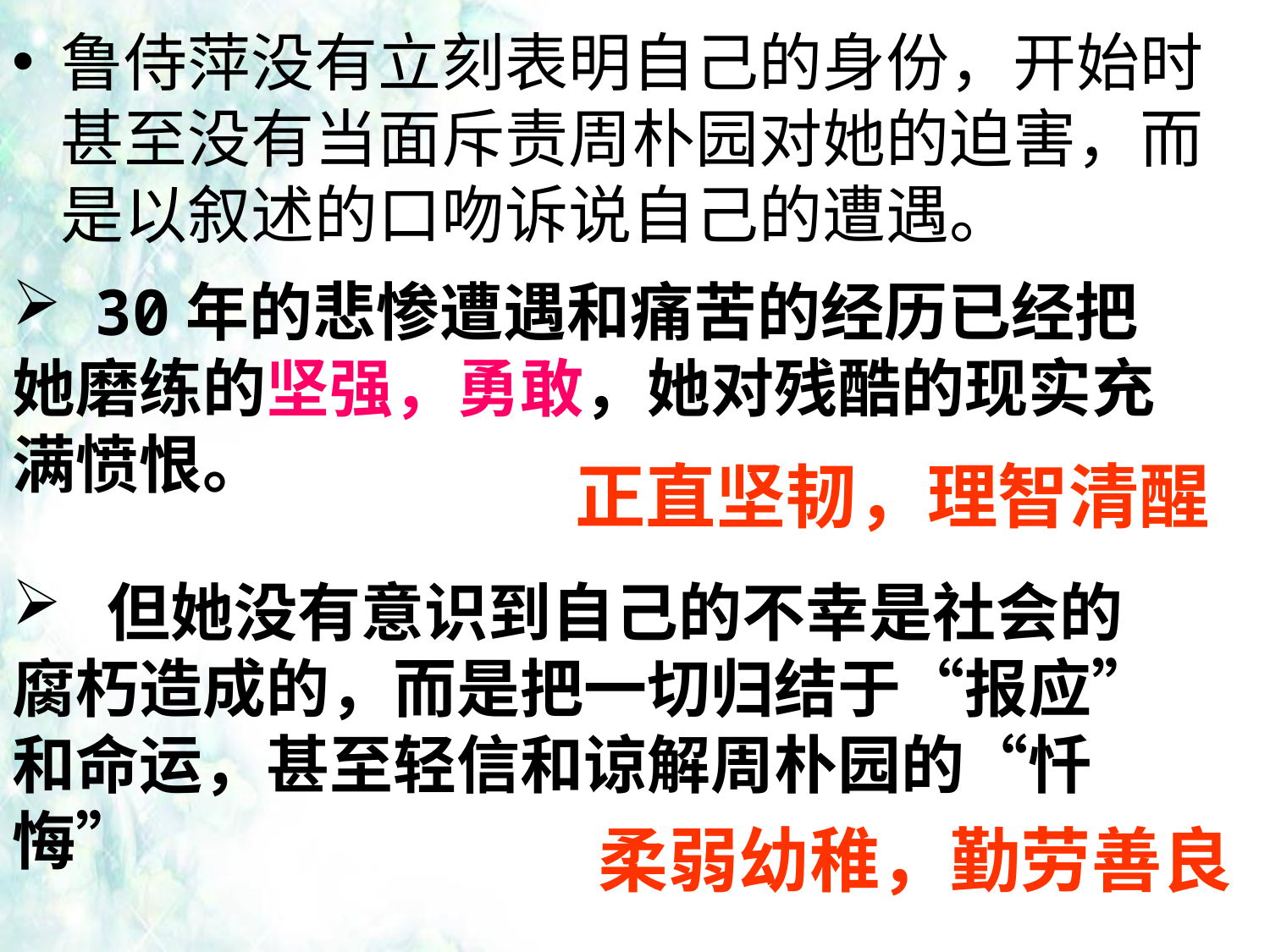

鲁侍萍没有立刻表明自己的身份，开始时甚至没有当面斥责周朴园对她的迫害，而是以叙述的口吻诉说自己的遭遇。

  30年的悲惨遭遇和痛苦的经历已经把她磨练的坚强，勇敢，她对残酷的现实充满愤恨。
正直坚韧，理智清醒
  但她没有意识到自己的不幸是社会的腐朽造成的，而是把一切归结于“报应”和命运，甚至轻信和谅解周朴园的“忏悔”
柔弱幼稚，勤劳善良